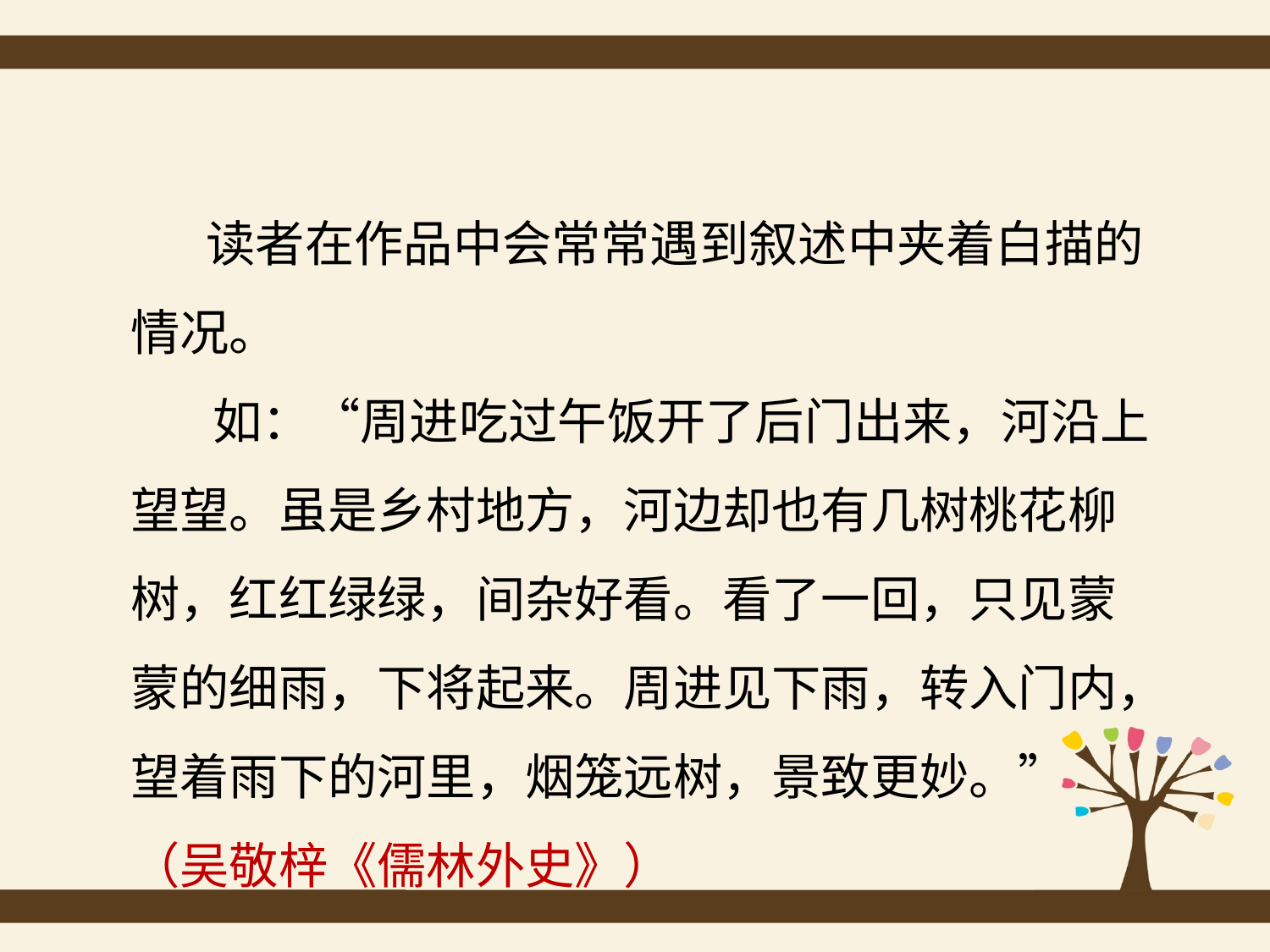

读者在作品中会常常遇到叙述中夹着白描的情况。
   如：“周进吃过午饭开了后门出来，河沿上望望。虽是乡村地方，河边却也有几树桃花柳树，红红绿绿，间杂好看。看了一回，只见蒙蒙的细雨，下将起来。周进见下雨，转入门内，望着雨下的河里，烟笼远树，景致更妙。”（吴敬梓《儒林外史》）